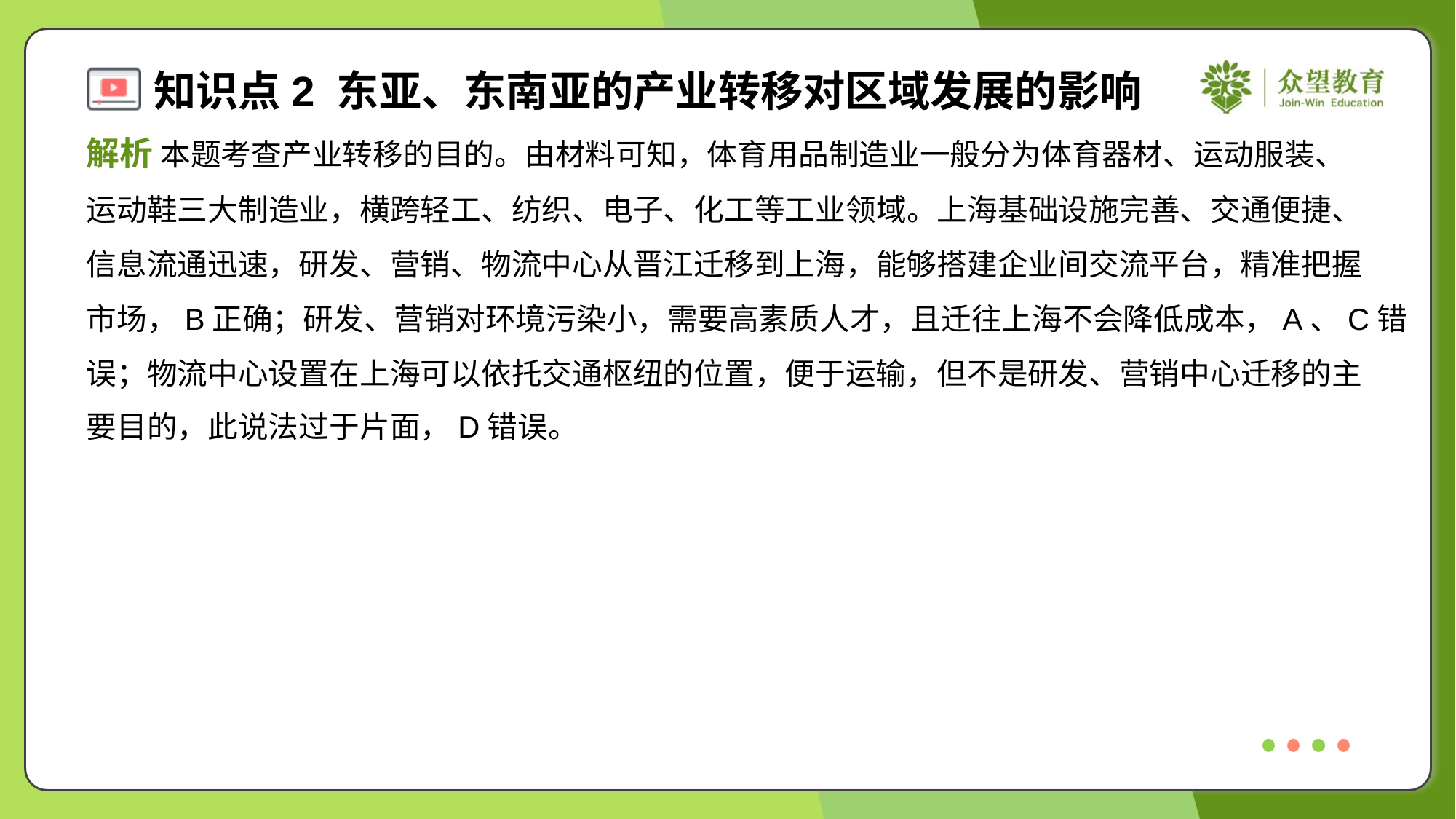

解析 本题考查产业转移的目的。由材料可知，体育用品制造业一般分为体育器材、运动服装、
运动鞋三大制造业，横跨轻工、纺织、电子、化工等工业领域。上海基础设施完善、交通便捷、
信息流通迅速，研发、营销、物流中心从晋江迁移到上海，能够搭建企业间交流平台，精准把握
市场，B正确；研发、营销对环境污染小，需要高素质人才，且迁往上海不会降低成本，A、C错
误；物流中心设置在上海可以依托交通枢纽的位置，便于运输，但不是研发、营销中心迁移的主
要目的，此说法过于片面，D错误。